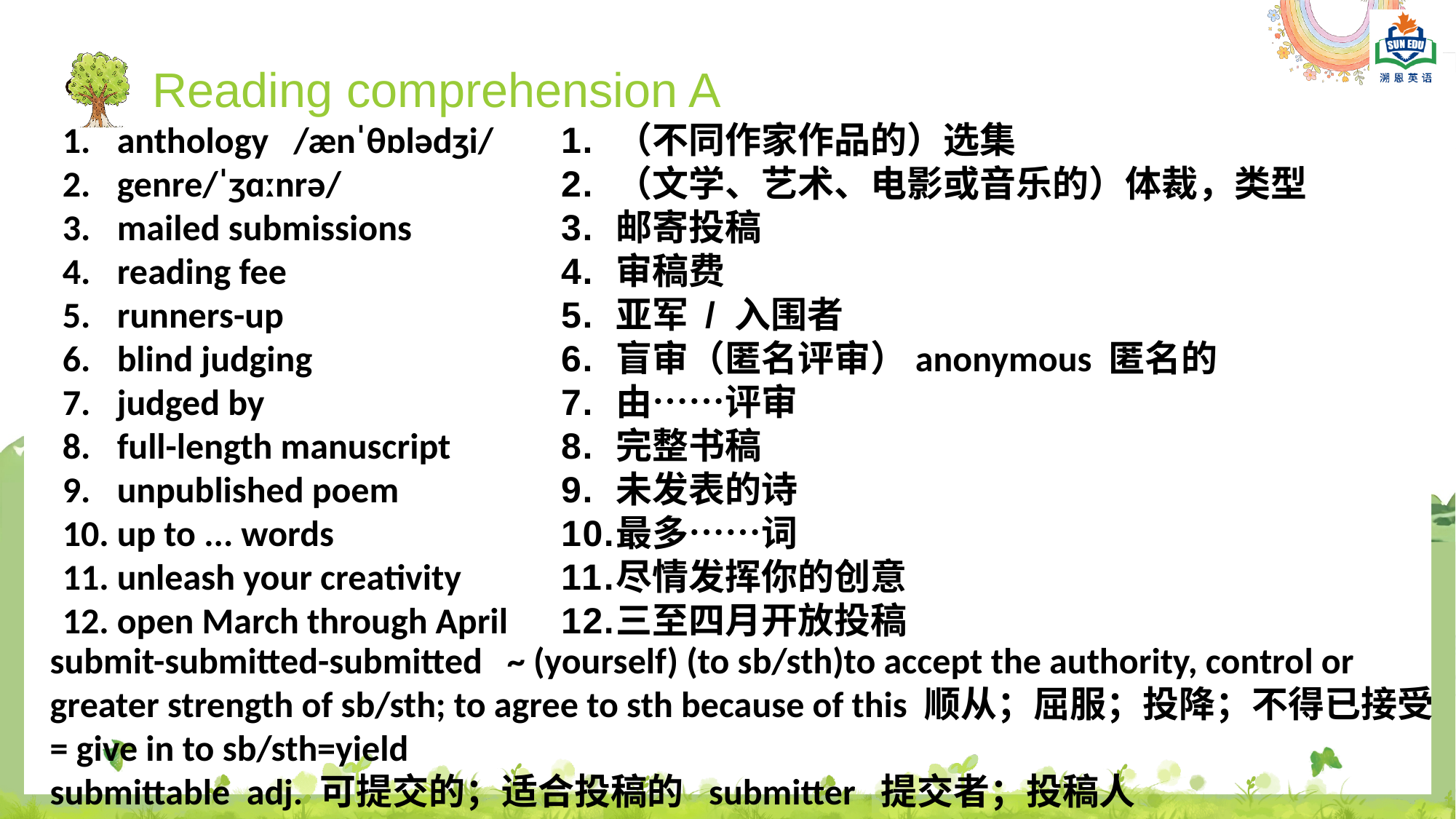

Reading comprehension A
（不同作家作品的）选集
（文学、艺术、电影或音乐的）体裁，类型
邮寄投稿
审稿费
亚军 / 入围者
盲审（匿名评审）anonymous 匿名的
由……评审
完整书稿
未发表的诗
最多……词
尽情发挥你的创意
三至四月开放投稿
anthology   /ænˈθɒlədʒi/
genre/ˈʒɑːnrə/
mailed submissions
reading fee
runners-up
blind judging
judged by
full-length manuscript
unpublished poem
up to ... words
unleash your creativity
open March through April
submit-submitted-submitted   ~ (yourself) (to sb/sth)to accept the authority, control or greater strength of sb/sth; to agree to sth because of this 顺从；屈服；投降；不得已接受
= give in to sb/sth=yield
submittable  adj. 可提交的；适合投稿的  submitter  提交者；投稿人